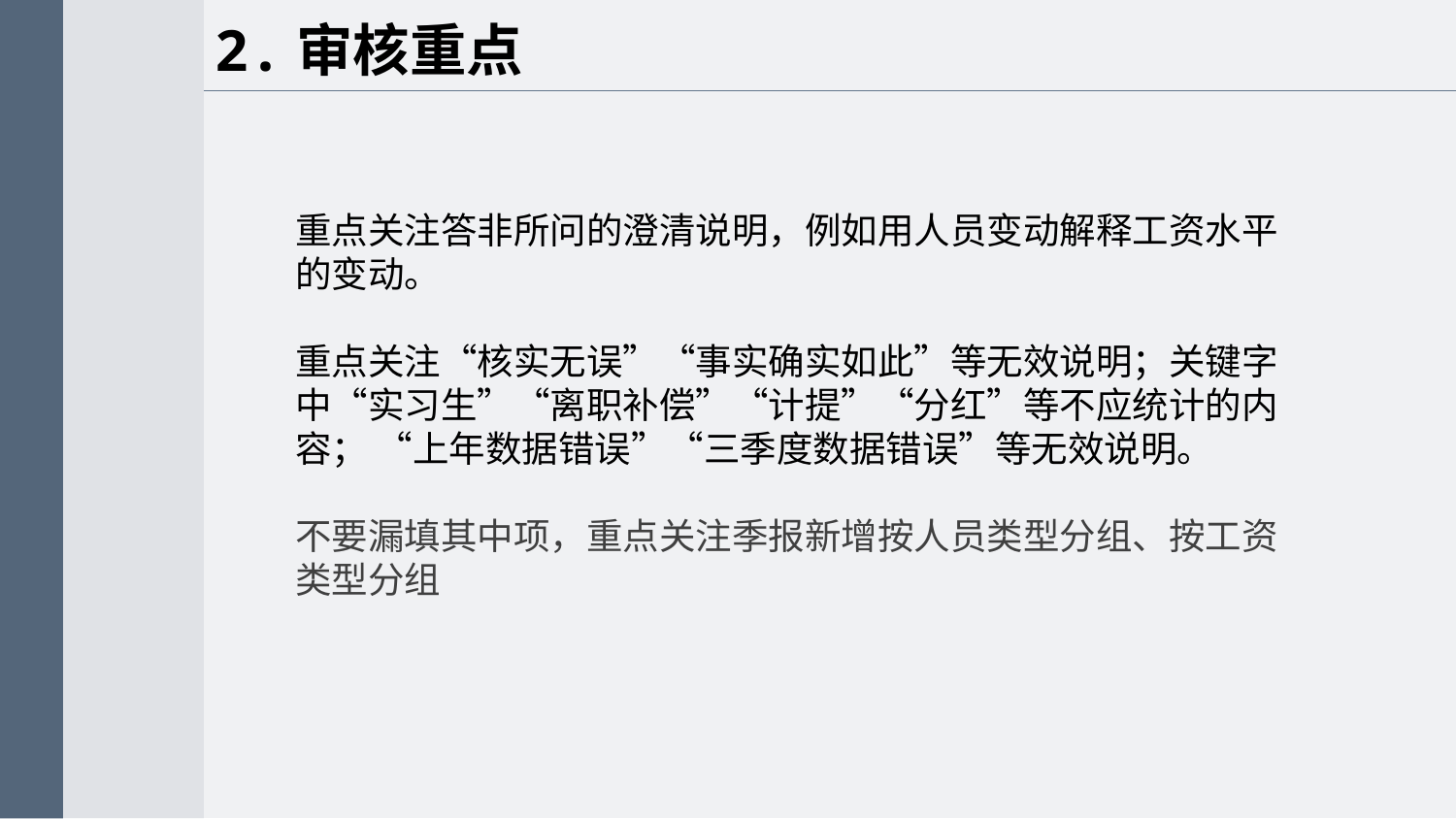

2.审核重点

重点关注答非所问的澄清说明，例如用人员变动解释工资水平的变动。

重点关注“核实无误”“事实确实如此”等无效说明；关键字中“实习生”“离职补偿”“计提”“分红”等不应统计的内容； “上年数据错误”“三季度数据错误”等无效说明。

不要漏填其中项，重点关注季报新增按人员类型分组、按工资类型分组